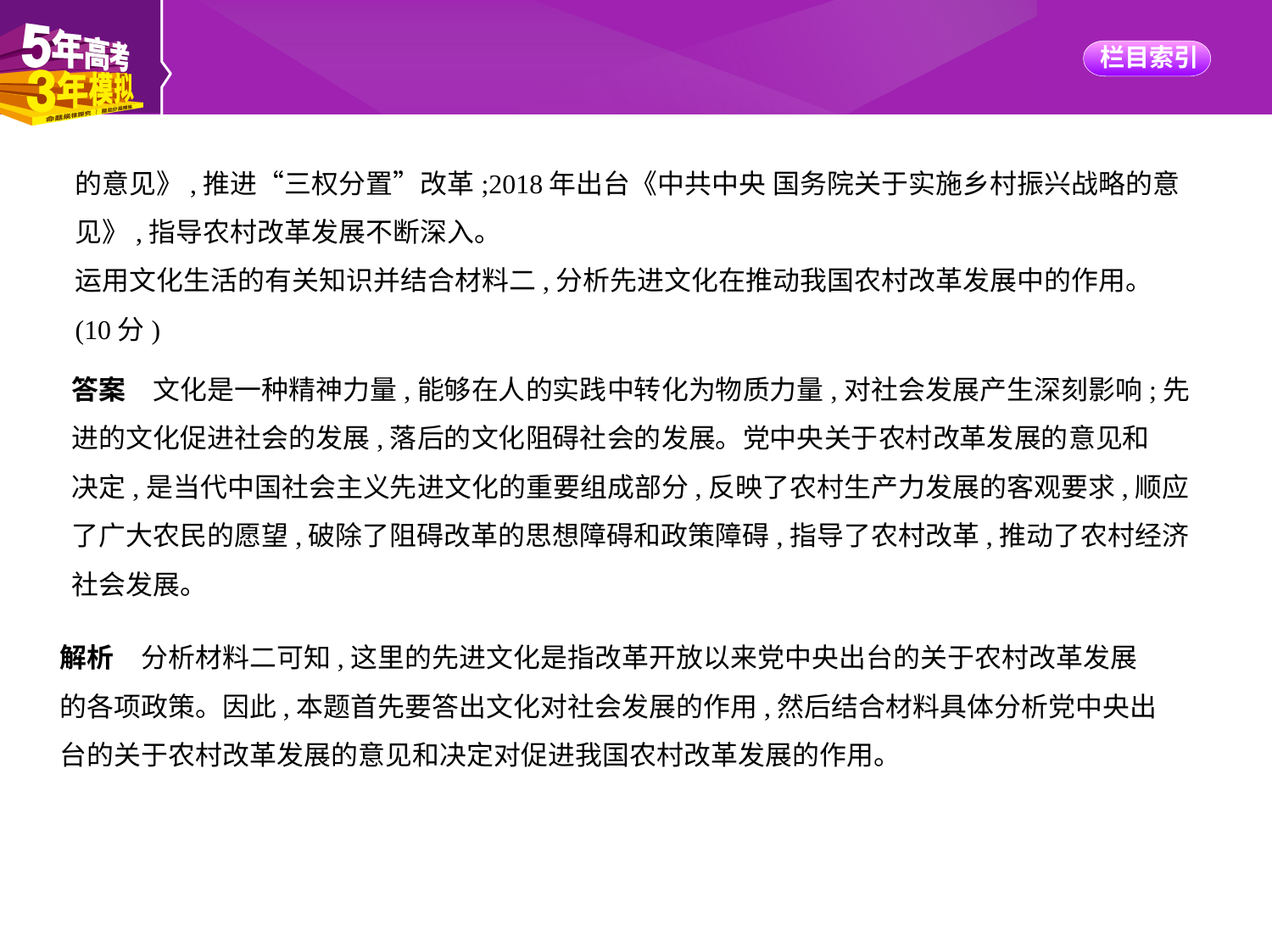

的意见》,推进“三权分置”改革;2018年出台《中共中央 国务院关于实施乡村振兴战略的意
见》,指导农村改革发展不断深入。
运用文化生活的有关知识并结合材料二,分析先进文化在推动我国农村改革发展中的作用。
(10分)
答案　文化是一种精神力量,能够在人的实践中转化为物质力量,对社会发展产生深刻影响;先
进的文化促进社会的发展,落后的文化阻碍社会的发展。党中央关于农村改革发展的意见和
决定,是当代中国社会主义先进文化的重要组成部分,反映了农村生产力发展的客观要求,顺应
了广大农民的愿望,破除了阻碍改革的思想障碍和政策障碍,指导了农村改革,推动了农村经济
社会发展。
解析　分析材料二可知,这里的先进文化是指改革开放以来党中央出台的关于农村改革发展
的各项政策。因此,本题首先要答出文化对社会发展的作用,然后结合材料具体分析党中央出
台的关于农村改革发展的意见和决定对促进我国农村改革发展的作用。